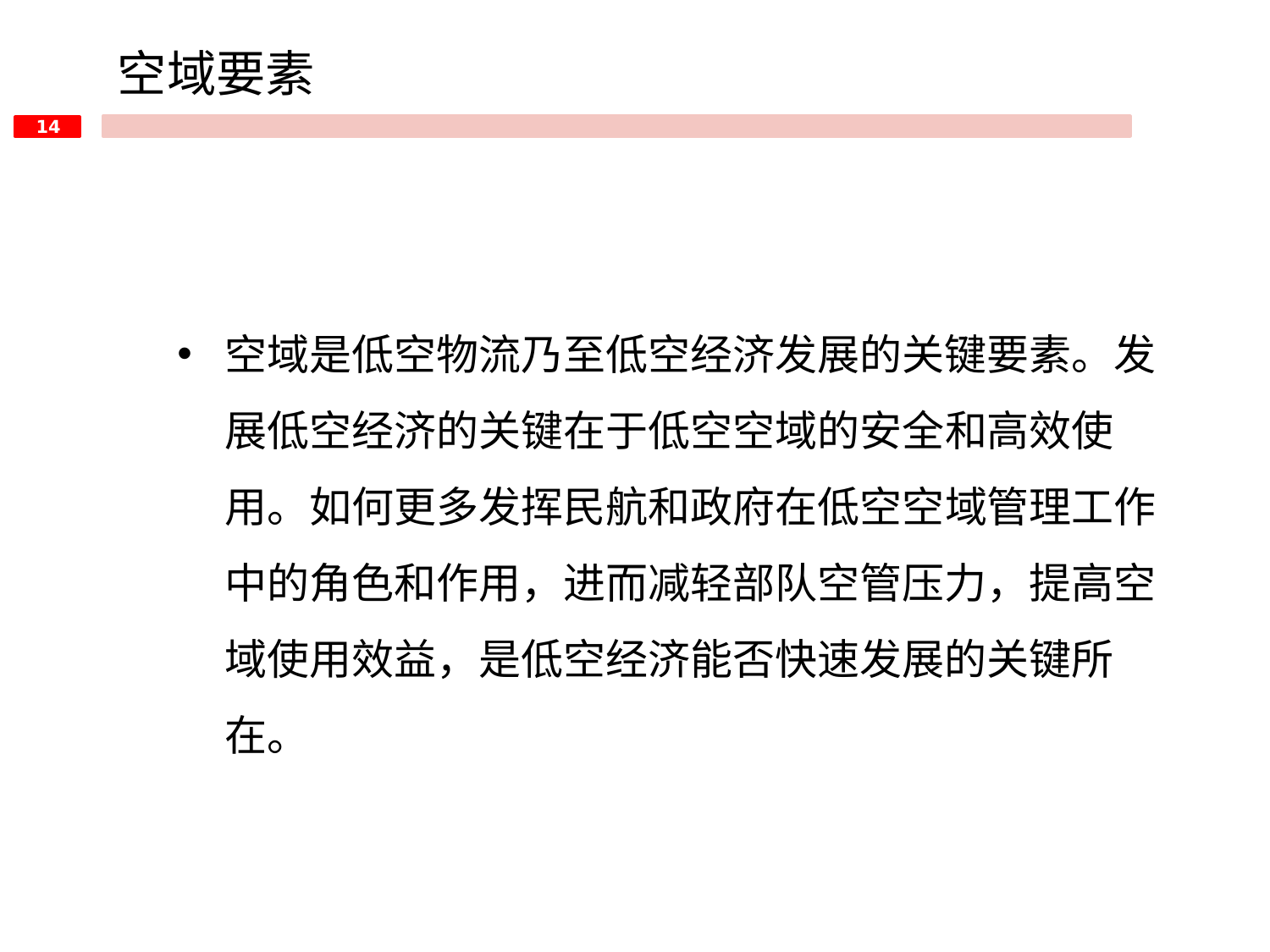

空域要素
14
空域是低空物流乃至低空经济发展的关键要素。发展低空经济的关键在于低空空域的安全和高效使用。如何更多发挥民航和政府在低空空域管理工作中的角色和作用，进而减轻部队空管压力，提高空域使用效益，是低空经济能否快速发展的关键所在。